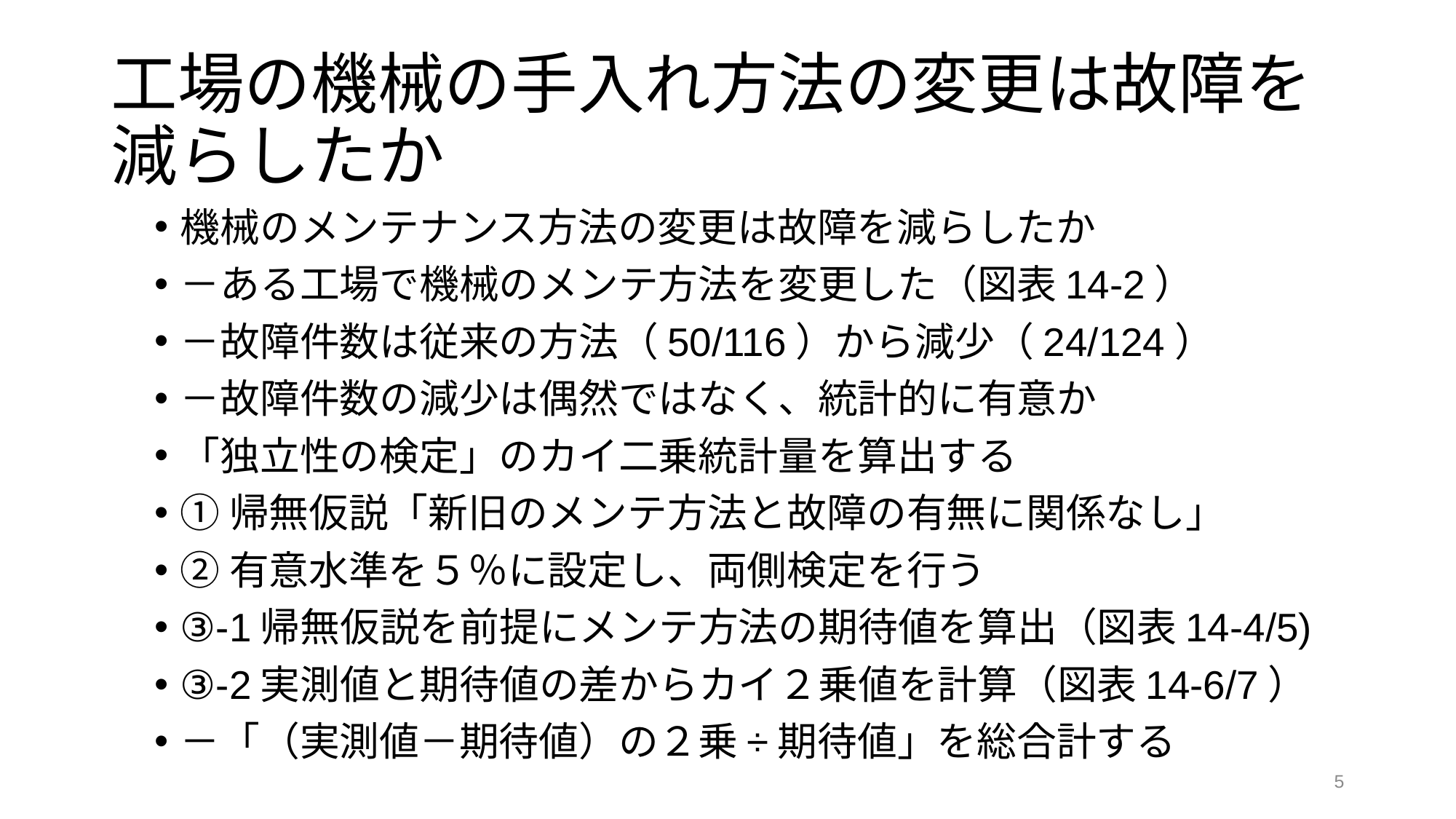

# 工場の機械の手入れ方法の変更は故障を減らしたか
機械のメンテナンス方法の変更は故障を減らしたか
－ある工場で機械のメンテ方法を変更した（図表14-2）
－故障件数は従来の方法（50/116）から減少（24/124）
－故障件数の減少は偶然ではなく、統計的に有意か
「独立性の検定」のカイ二乗統計量を算出する
①帰無仮説「新旧のメンテ方法と故障の有無に関係なし」
②有意水準を５％に設定し、両側検定を行う
③-1帰無仮説を前提にメンテ方法の期待値を算出（図表14-4/5)
③-2実測値と期待値の差からカイ２乗値を計算（図表14-6/7）
－「（実測値－期待値）の２乗÷期待値」を総合計する

5